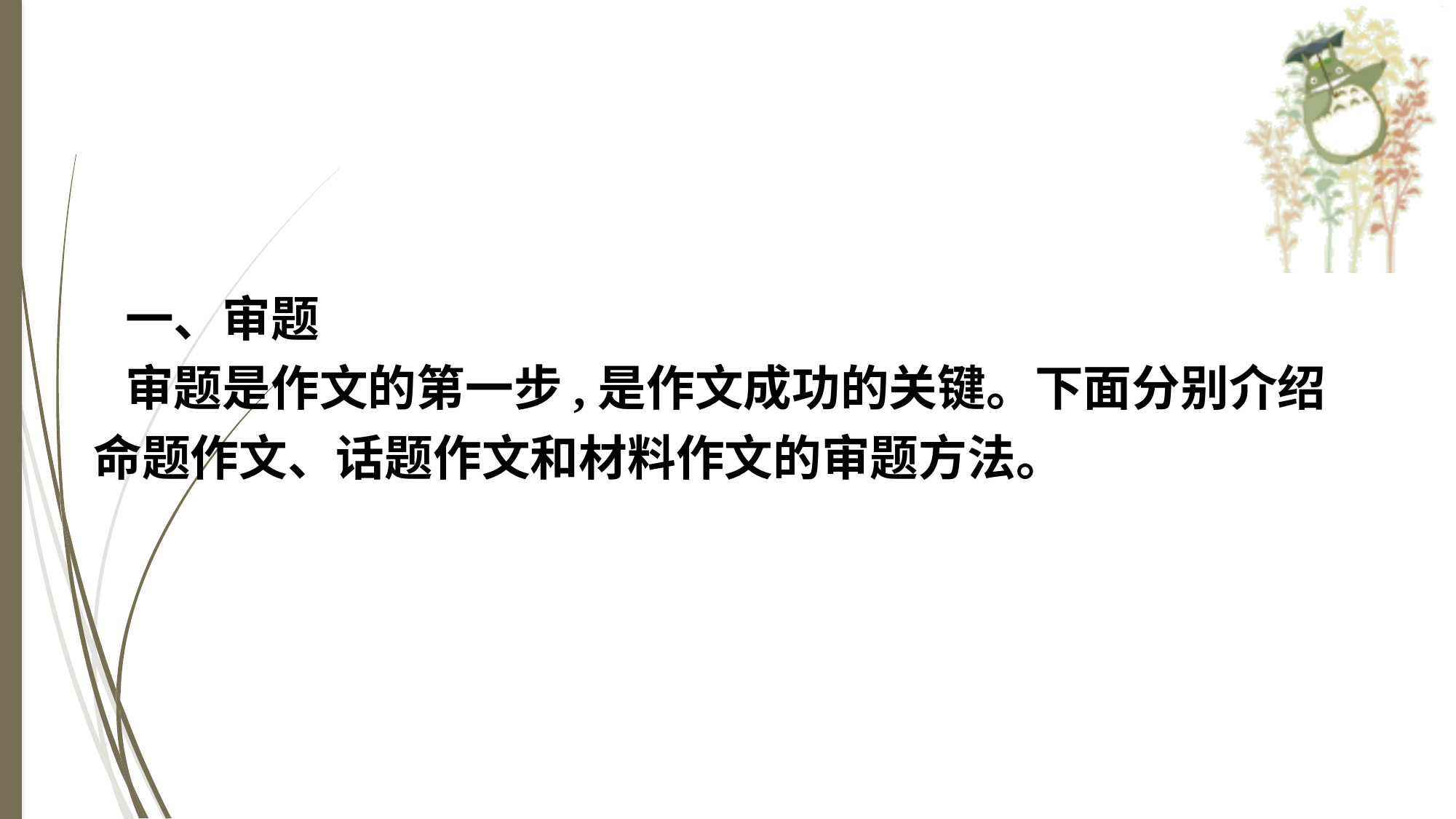

一、审题
审题是作文的第一步,是作文成功的关键。下面分别介绍命题作文、话题作文和材料作文的审题方法。